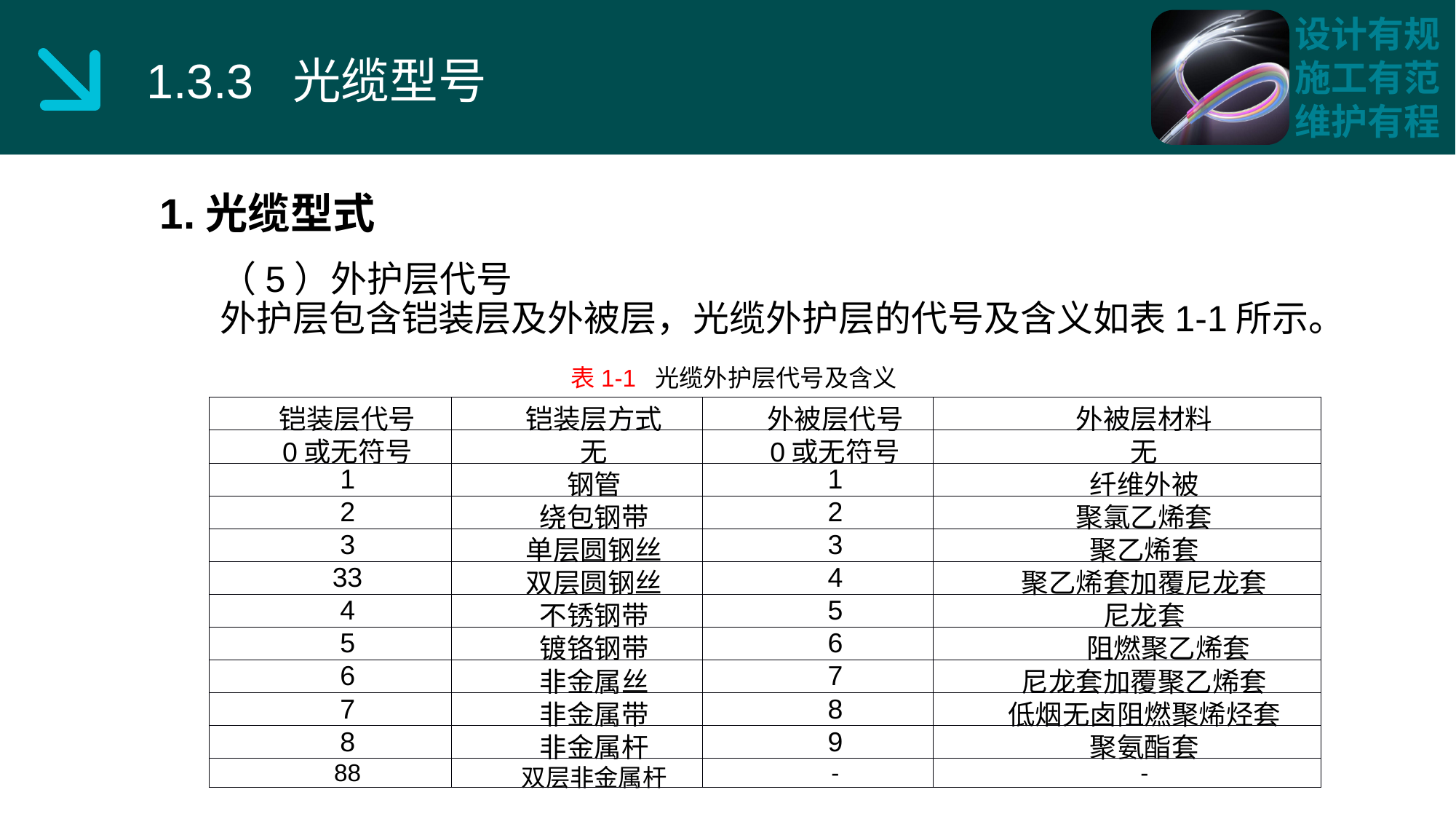

1.3.3  光缆型号

1.光缆型式
（5）外护层代号
外护层包含铠装层及外被层，光缆外护层的代号及含义如表1-1所示。
表1-1  光缆外护层代号及含义
| 铠装层代号 | 铠装层方式 | 外被层代号 | 外被层材料 |
| --- | --- | --- | --- |
| 0或无符号 | 无 | 0或无符号 | 无 |
| 1 | 钢管 | 1 | 纤维外被 |
| 2 | 绕包钢带 | 2 | 聚氯乙烯套 |
| 3 | 单层圆钢丝 | 3 | 聚乙烯套 |
| 33 | 双层圆钢丝 | 4 | 聚乙烯套加覆尼龙套 |
| 4 | 不锈钢带 | 5 | 尼龙套 |
| 5 | 镀铬钢带 | 6 | 阻燃聚乙烯套 |
| 6 | 非金属丝 | 7 | 尼龙套加覆聚乙烯套 |
| 7 | 非金属带 | 8 | 低烟无卤阻燃聚烯烃套 |
| 8 | 非金属杆 | 9 | 聚氨酯套 |
| 88 | 双层非金属杆 | - | - |